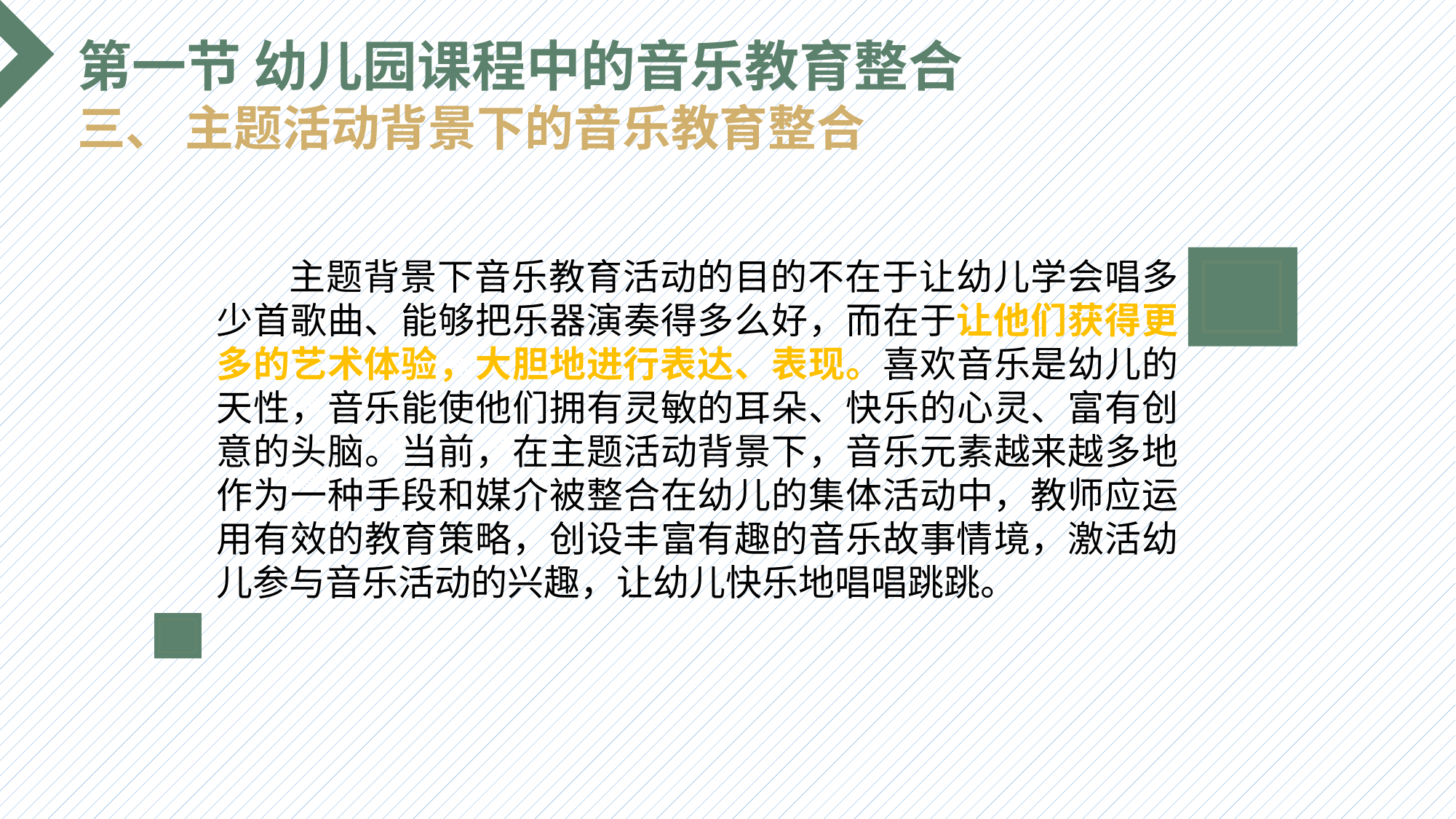

第一节 幼儿园课程中的音乐教育整合
三、 主题活动背景下的音乐教育整合

 主题背景下音乐教育活动的目的不在于让幼儿学会唱多少首歌曲、能够把乐器演奏得多么好，而在于让他们获得更多的艺术体验，大胆地进行表达、表现。喜欢音乐是幼儿的天性，音乐能使他们拥有灵敏的耳朵、快乐的心灵、富有创意的头脑。当前，在主题活动背景下，音乐元素越来越多地作为一种手段和媒介被整合在幼儿的集体活动中，教师应运用有效的教育策略，创设丰富有趣的音乐故事情境，激活幼儿参与音乐活动的兴趣，让幼儿快乐地唱唱跳跳。

选题背景
输入您的内容，请简要说明，言简意赅即可输入您的内容，请简要说明，言简意赅即可输入您的内容，请简要说明，言简意赅即可输入您的内容，请简要说明，言简意赅即可